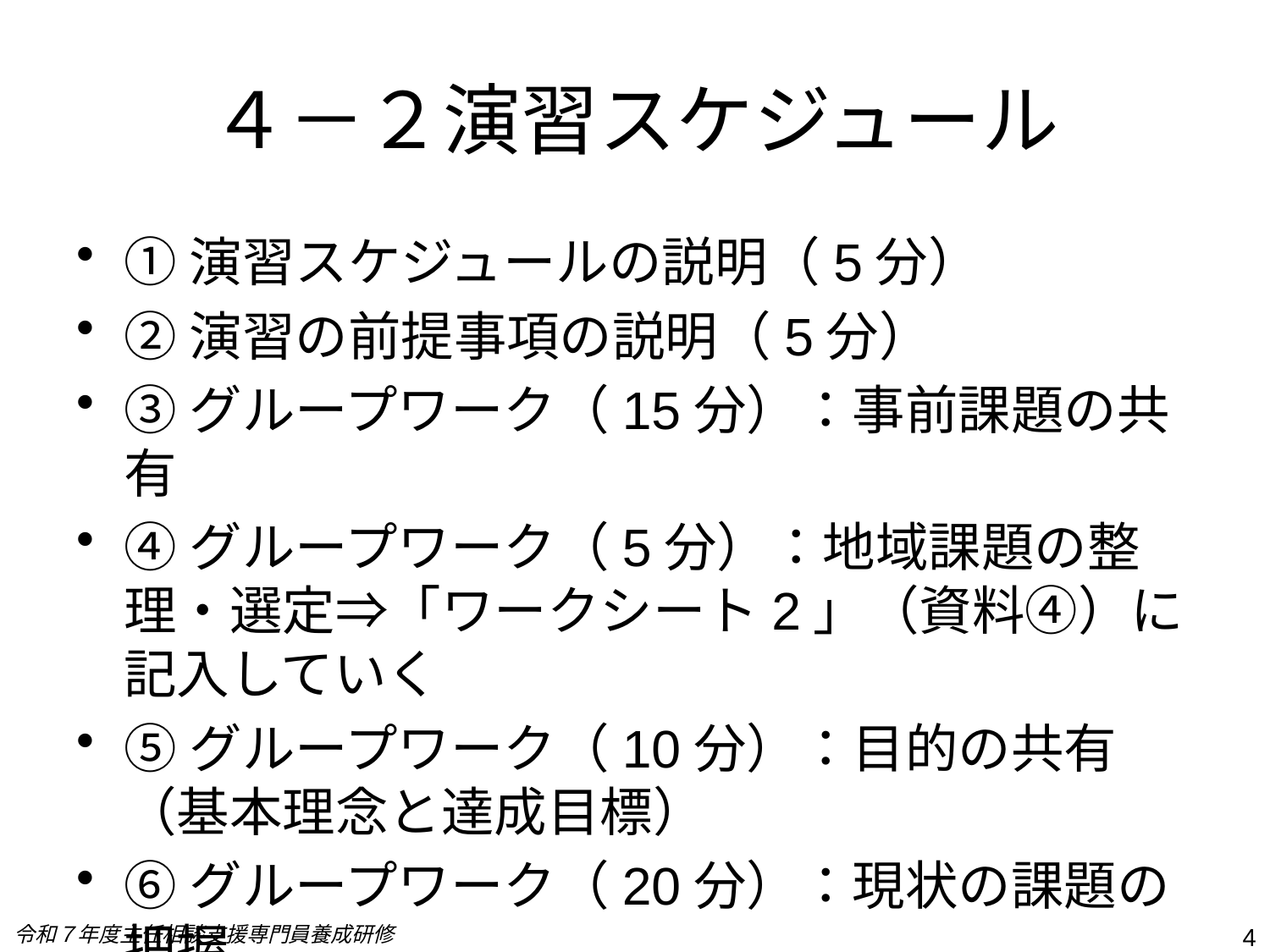

# ４－２演習スケジュール
①演習スケジュールの説明（5分）
②演習の前提事項の説明（5分）
③グループワーク（15分）：事前課題の共有
④グループワーク（5分）：地域課題の整理・選定⇒「ワークシート2」（資料④）に記入していく
⑤グループワーク（10分）：目的の共有（基本理念と達成目標）
⑥グループワーク（20分）：現状の課題の把握
令和７年度主任相談支援専門員養成研修
4